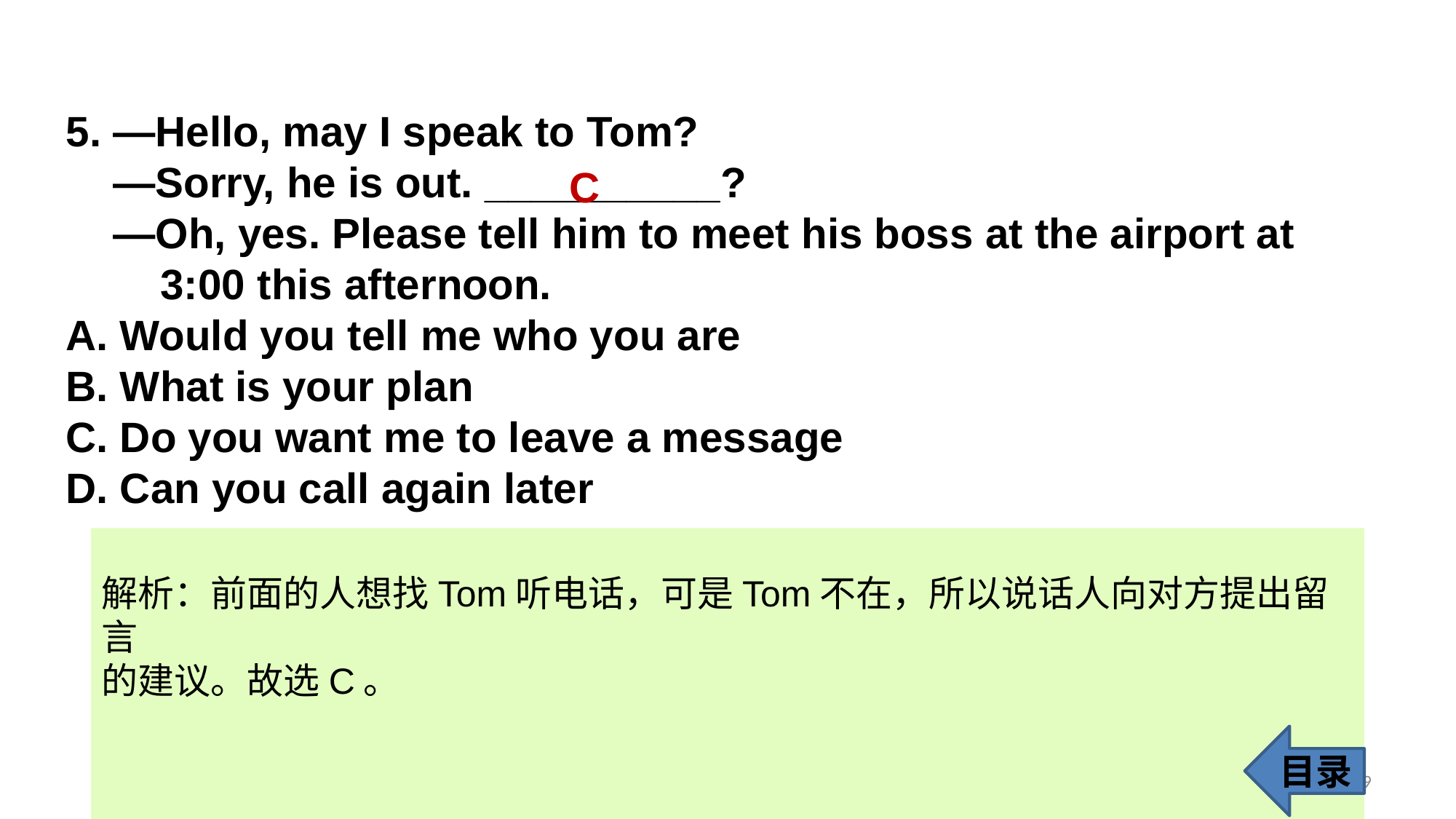

5. —Hello, may I speak to Tom?
    —Sorry, he is out. __________?
    —Oh, yes. Please tell him to meet his boss at the airport at
        3:00 this afternoon.
A. Would you tell me who you are
B. What is your plan
C. Do you want me to leave a message
D. Can you call again later
C

解析：前面的人想找Tom听电话，可是Tom不在，所以说话人向对方提出留言
的建议。故选C。
目录
9